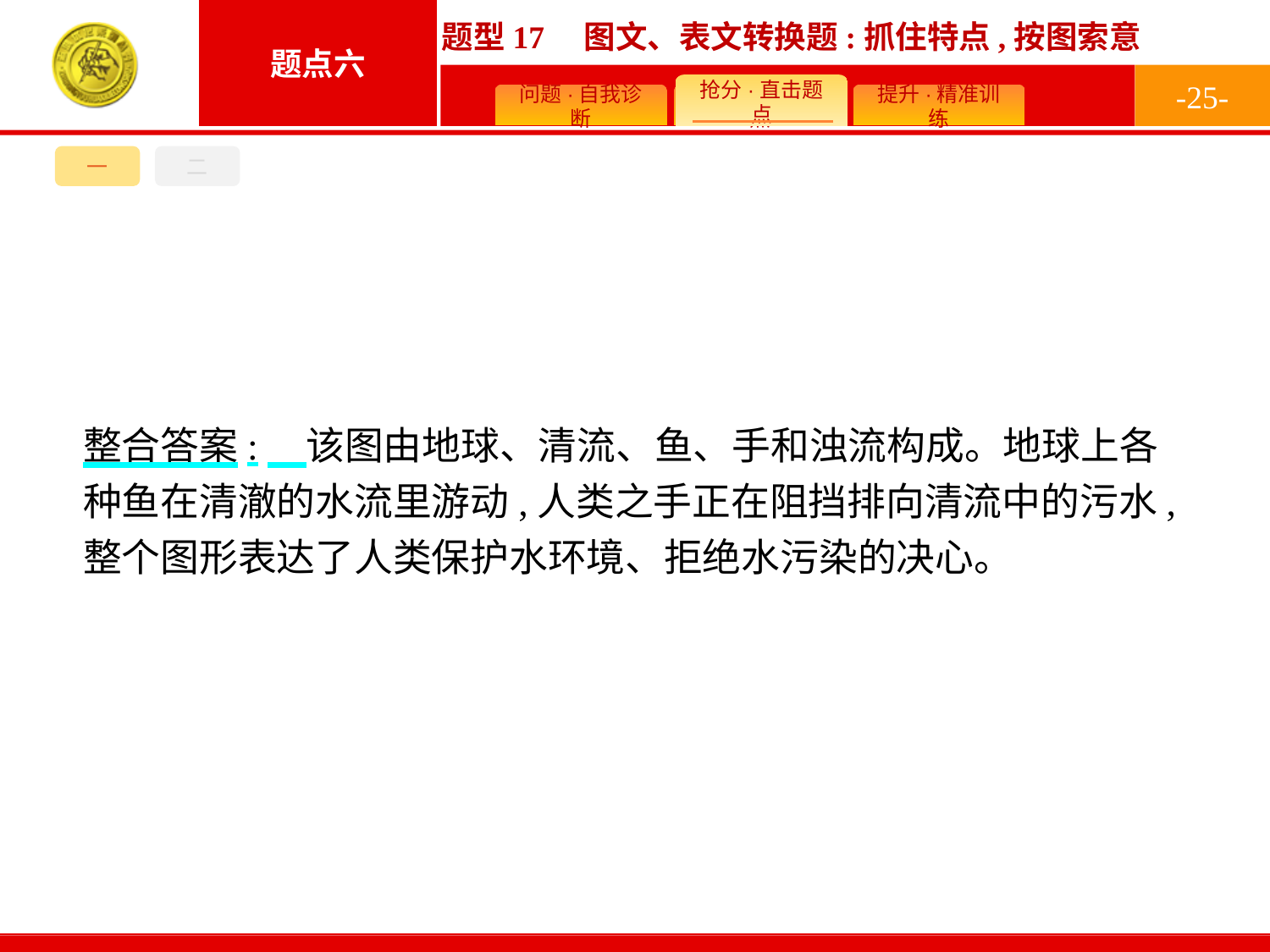

-25-
一
二
整合答案:　该图由地球、清流、鱼、手和浊流构成。地球上各种鱼在清澈的水流里游动,人类之手正在阻挡排向清流中的污水,整个图形表达了人类保护水环境、拒绝水污染的决心。